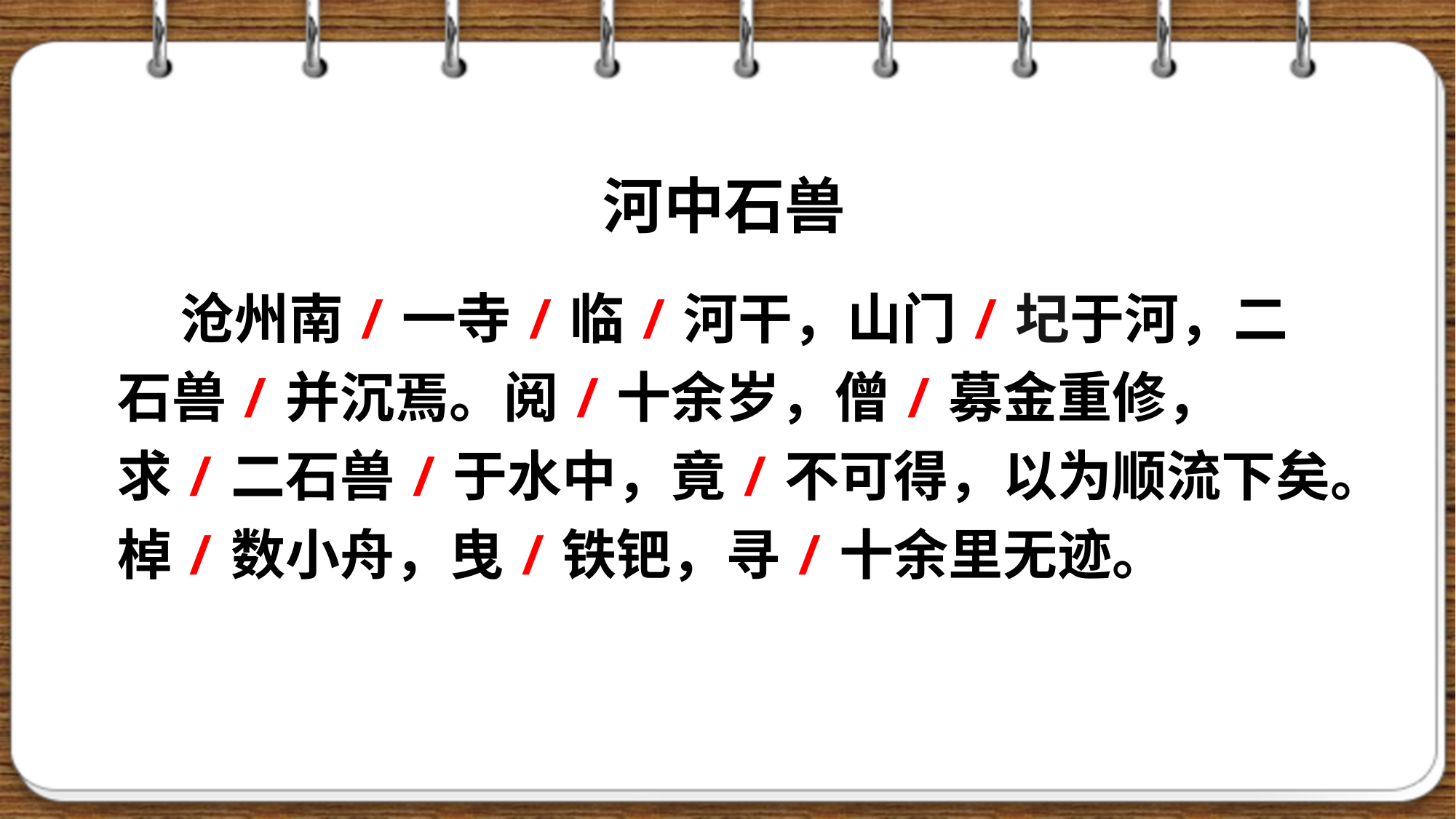

河中石兽
    沧州南/一寺/临/河干，山门/圮于河，二石兽/并沉焉。阅/十余岁，僧/募金重修，求/二石兽/于水中，竟/不可得，以为顺流下矣。棹/数小舟，曳/铁钯，寻/十余里无迹。